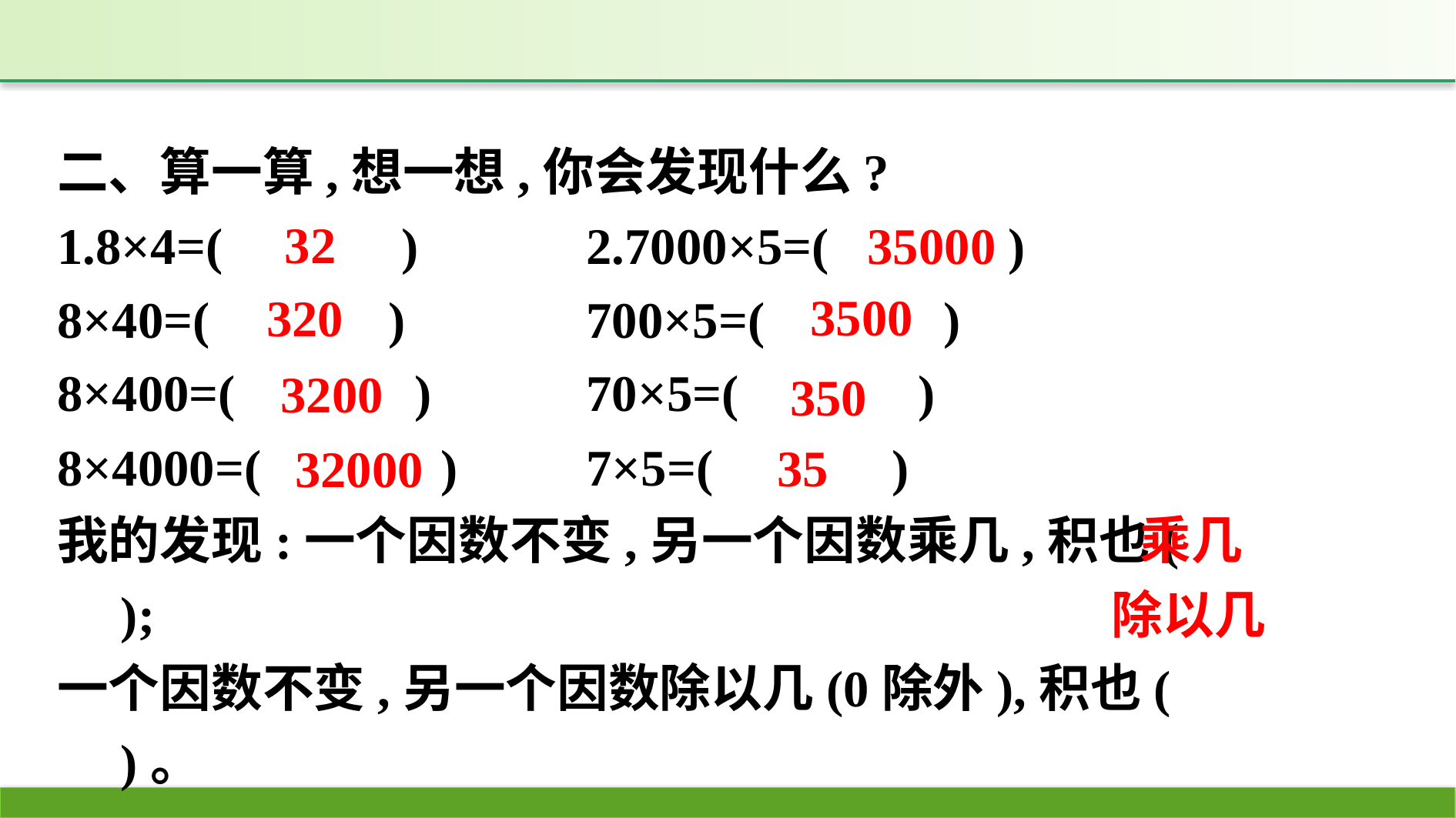

二、算一算,想一想,你会发现什么?
1.8×4=(　　　)　 　	2.7000×5=(　　　)
8×40=(　　　)		700×5=(　　　)
8×400=(　　　)		70×5=(　　　)
8×4000=(　　　)	7×5=(　　　)
我的发现:一个因数不变,另一个因数乘几,积也(　　　　);
一个因数不变,另一个因数除以几(0除外),积也(　　　　)。
32
35000
3500
320
3200
350
35
32000
乘几
除以几